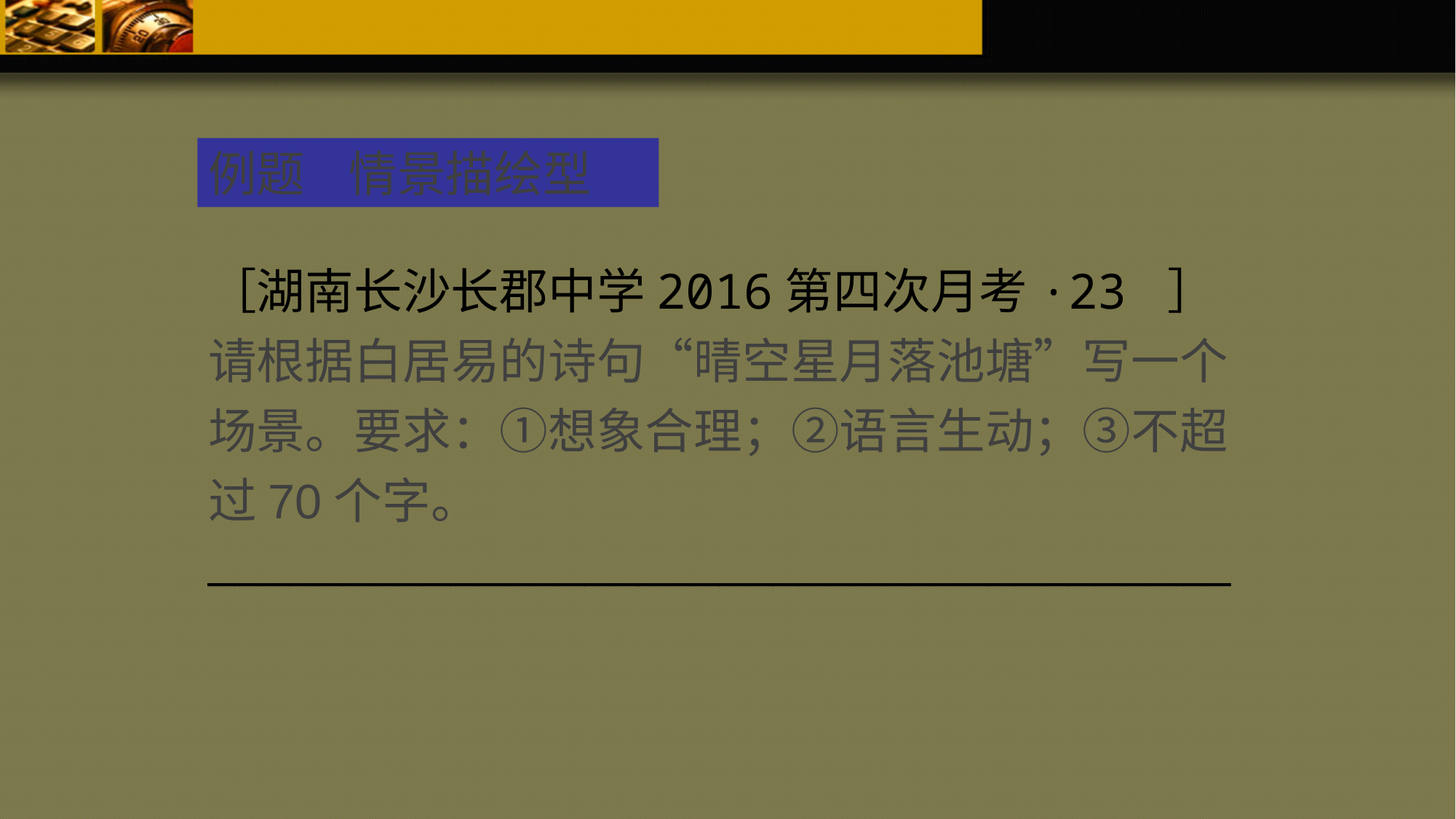

例题    情景描绘型
［湖南长沙长郡中学2016第四次月考·23 ］请根据白居易的诗句“晴空星月落池塘”写一个场景。要求：①想象合理；②语言生动；③不超过70个字。
______________________________________